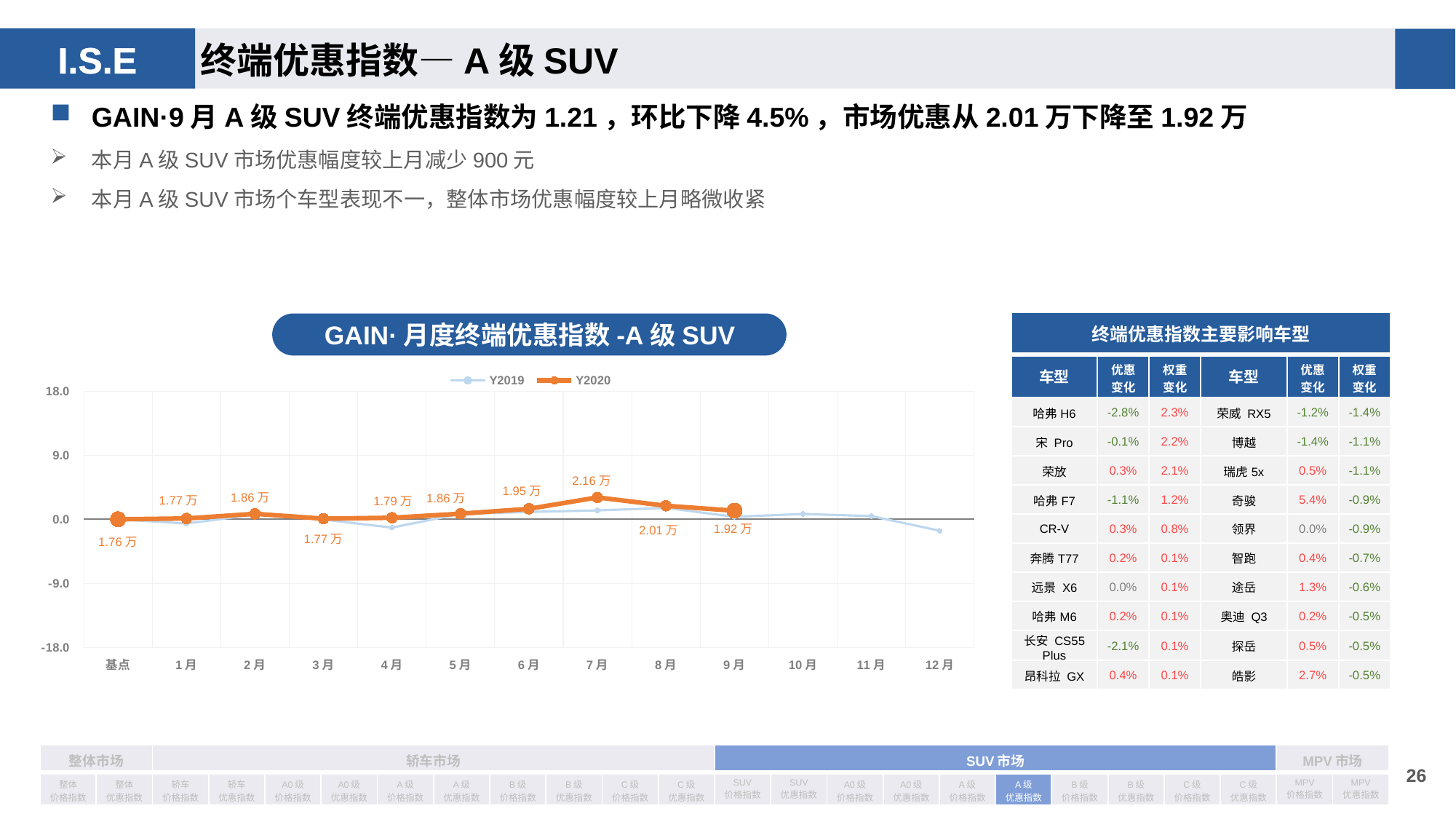

终端优惠指数—A级SUV
GAIN·9月A级SUV终端优惠指数为1.21，环比下降4.5%，市场优惠从2.01万下降至1.92万
本月A级SUV市场优惠幅度较上月减少900元
本月A级SUV市场个车型表现不一，整体市场优惠幅度较上月略微收紧
| 终端优惠指数主要影响车型 |  |  |  |  |  |
| --- | --- | --- | --- | --- | --- |
| 车型 | 优惠 变化 | 权重 变化 | 车型 | 优惠 变化 | 权重变化 |
| 哈弗H6 | -2.8% | 2.3% | 荣威 RX5 | -1.2% | -1.4% |
| 宋 Pro | -0.1% | 2.2% | 博越 | -1.4% | -1.1% |
| 荣放 | 0.3% | 2.1% | 瑞虎5x | 0.5% | -1.1% |
| 哈弗F7 | -1.1% | 1.2% | 奇骏 | 5.4% | -0.9% |
| CR-V | 0.3% | 0.8% | 领界 | 0.0% | -0.9% |
| 奔腾T77 | 0.2% | 0.1% | 智跑 | 0.4% | -0.7% |
| 远景 X6 | 0.0% | 0.1% | 途岳 | 1.3% | -0.6% |
| 哈弗M6 | 0.2% | 0.1% | 奥迪 Q3 | 0.2% | -0.5% |
| 长安 CS55 Plus | -2.1% | 0.1% | 探岳 | 0.5% | -0.5% |
| 昂科拉 GX | 0.4% | 0.1% | 皓影 | 2.7% | -0.5% |
GAIN·月度终端优惠指数-A级SUV

### Chart

| Category | Y2019 | Y2020 |
|---|---|---|
| 基点 | 0.0 | 0.0 |
| 1月 | -0.59 | 0.12 |
| 2月 | 0.67 | 0.77 |
| 3月 | -0.03 | 0.09 |
| 4月 | -1.17 | 0.219117973304117 |
| 5月 | 0.77 | 0.7869743795359266 |
| 6月 | 1.03 | 1.475728379137871 |
| 7月 | 1.25 | 3.07 |
| 8月 | 1.6 | 1.9 |
| 9月 | 0.35 | 1.21 |
| 10月 | 0.75 | None |
| 11月 | 0.45 | None |
| 12月 | -1.62 | None |
| 整体市场 |  | 轿车市场 |  |  |  |  |  |  |  |  |  | SUV市场 |  |  |  |  |  |  |  |  |  | MPV市场 |  |
| --- | --- | --- | --- | --- | --- | --- | --- | --- | --- | --- | --- | --- | --- | --- | --- | --- | --- | --- | --- | --- | --- | --- | --- |
| 整体 价格指数 | 整体 优惠指数 | 轿车 价格指数 | 轿车 优惠指数 | A0级 价格指数 | A0级 优惠指数 | A级 价格指数 | A级 优惠指数 | B级 价格指数 | B级 优惠指数 | C级 价格指数 | C级 优惠指数 | SUV 价格指数 | SUV 优惠指数 | A0级 价格指数 | A0级 优惠指数 | A级 价格指数 | A级 优惠指数 | B级 价格指数 | B级 优惠指数 | C级 价格指数 | C级 优惠指数 | MPV 价格指数 | MPV 优惠指数 |
26